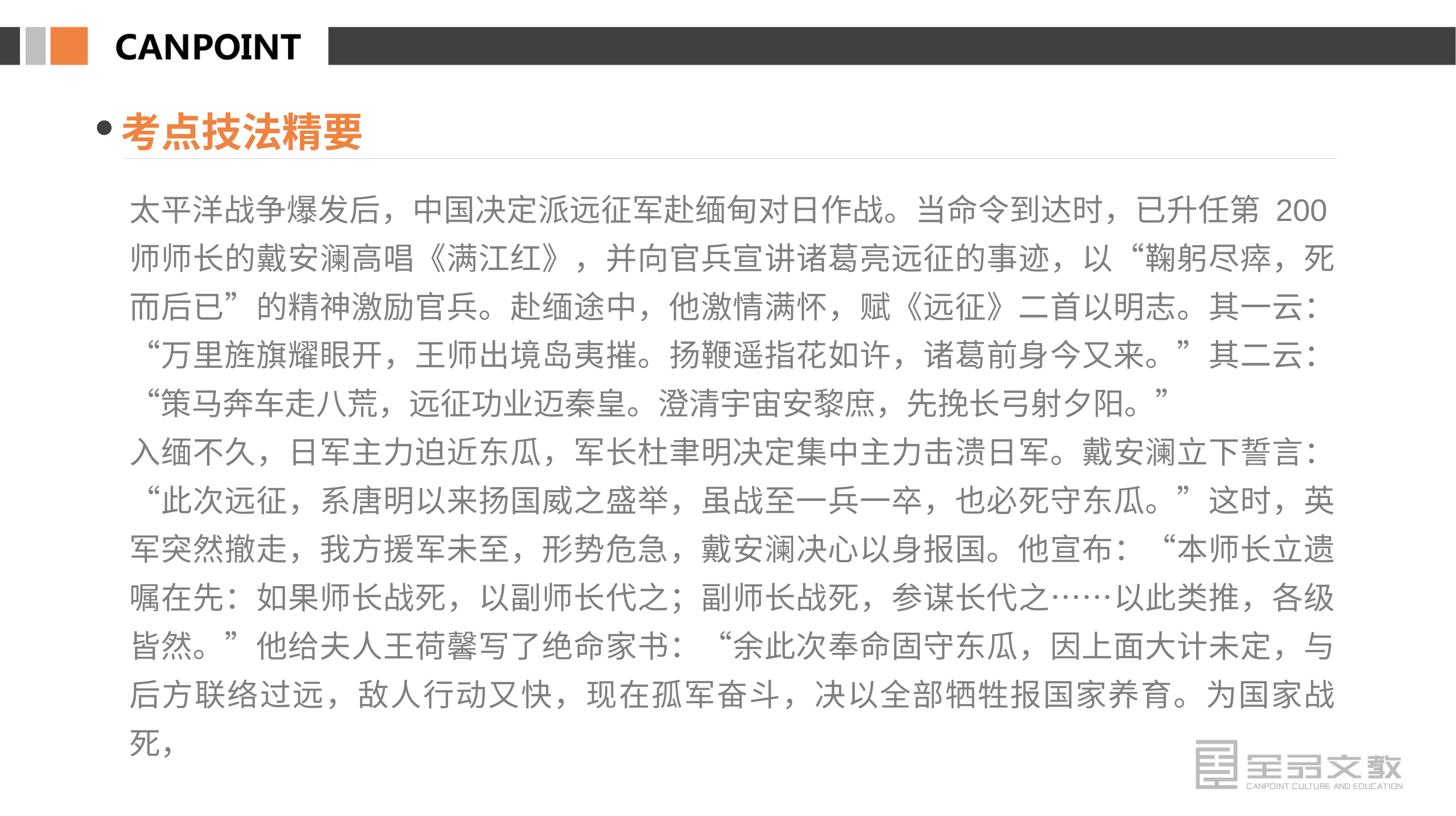

考点技法精要

太平洋战争爆发后，中国决定派远征军赴缅甸对日作战。当命令到达时，已升任第 200师师长的戴安澜高唱《满江红》，并向官兵宣讲诸葛亮远征的事迹，以“鞠躬尽瘁，死而后已”的精神激励官兵。赴缅途中，他激情满怀，赋《远征》二首以明志。其一云： “万里旌旗耀眼开，王师出境岛夷摧。扬鞭遥指花如许，诸葛前身今又来。”其二云：“策马奔车走八荒，远征功业迈秦皇。澄清宇宙安黎庶，先挽长弓射夕阳。”
入缅不久，日军主力迫近东瓜，军长杜聿明决定集中主力击溃日军。戴安澜立下誓言：“此次远征，系唐明以来扬国威之盛举，虽战至一兵一卒，也必死守东瓜。”这时，英军突然撤走，我方援军未至，形势危急，戴安澜决心以身报国。他宣布：“本师长立遗嘱在先：如果师长战死，以副师长代之；副师长战死，参谋长代之……以此类推，各级皆然。”他给夫人王荷馨写了绝命家书：“余此次奉命固守东瓜，因上面大计未定，与后方联络过远，敌人行动又快，现在孤军奋斗，决以全部牺牲报国家养育。为国家战死，